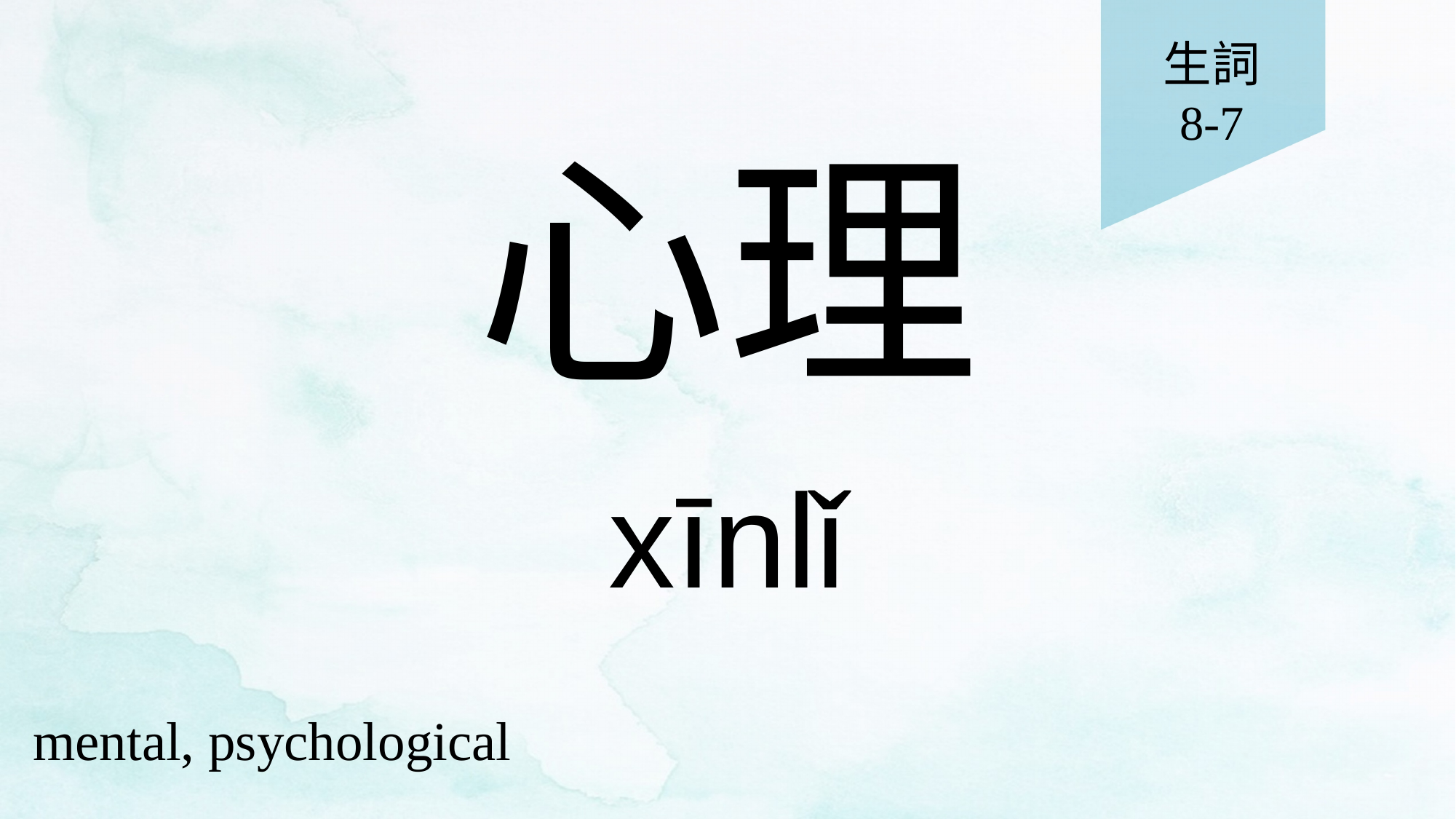

生詞
8-7
# 心理
xīnlǐ
mental, psychological